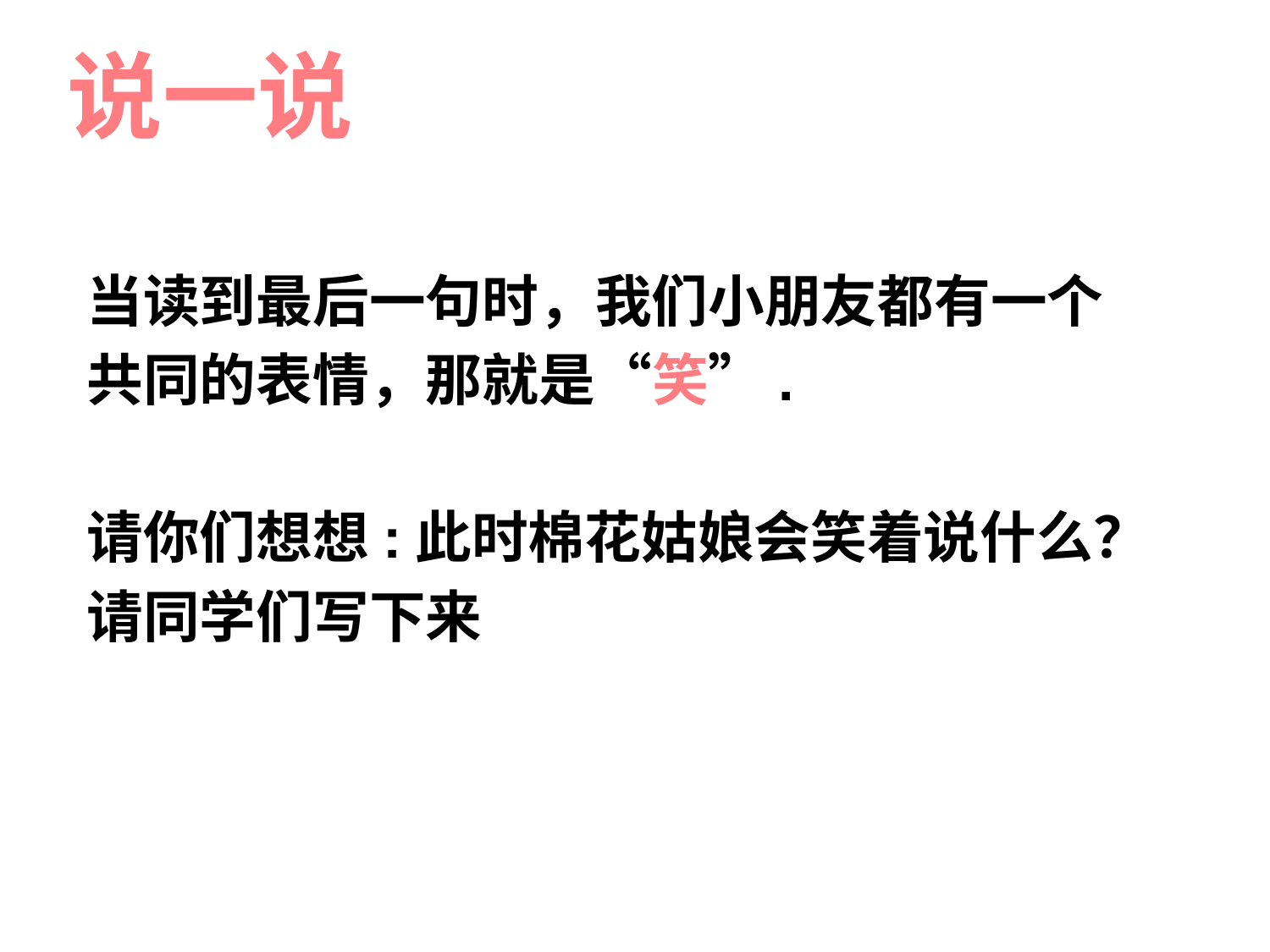

# 说一说

当读到最后一句时，我们小朋友都有一个
共同的表情，那就是“笑”.

请你们想想:此时棉花姑娘会笑着说什么？
请同学们写下来